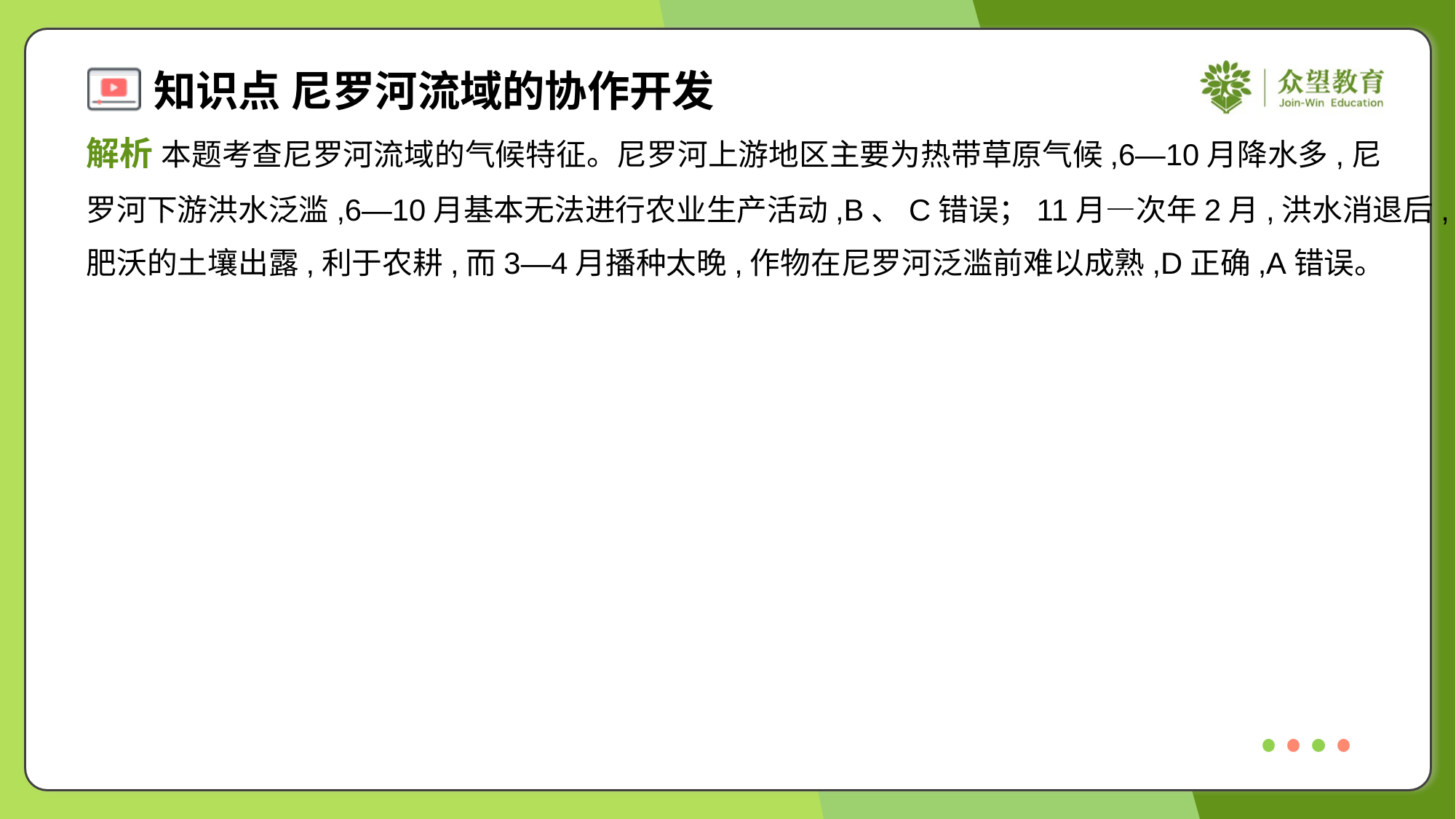

解析 本题考查尼罗河流域的气候特征。尼罗河上游地区主要为热带草原气候,6—10月降水多,尼
罗河下游洪水泛滥,6—10月基本无法进行农业生产活动,B、C错误；11月—次年2月,洪水消退后,
肥沃的土壤出露,利于农耕,而3—4月播种太晚,作物在尼罗河泛滥前难以成熟,D正确,A错误。